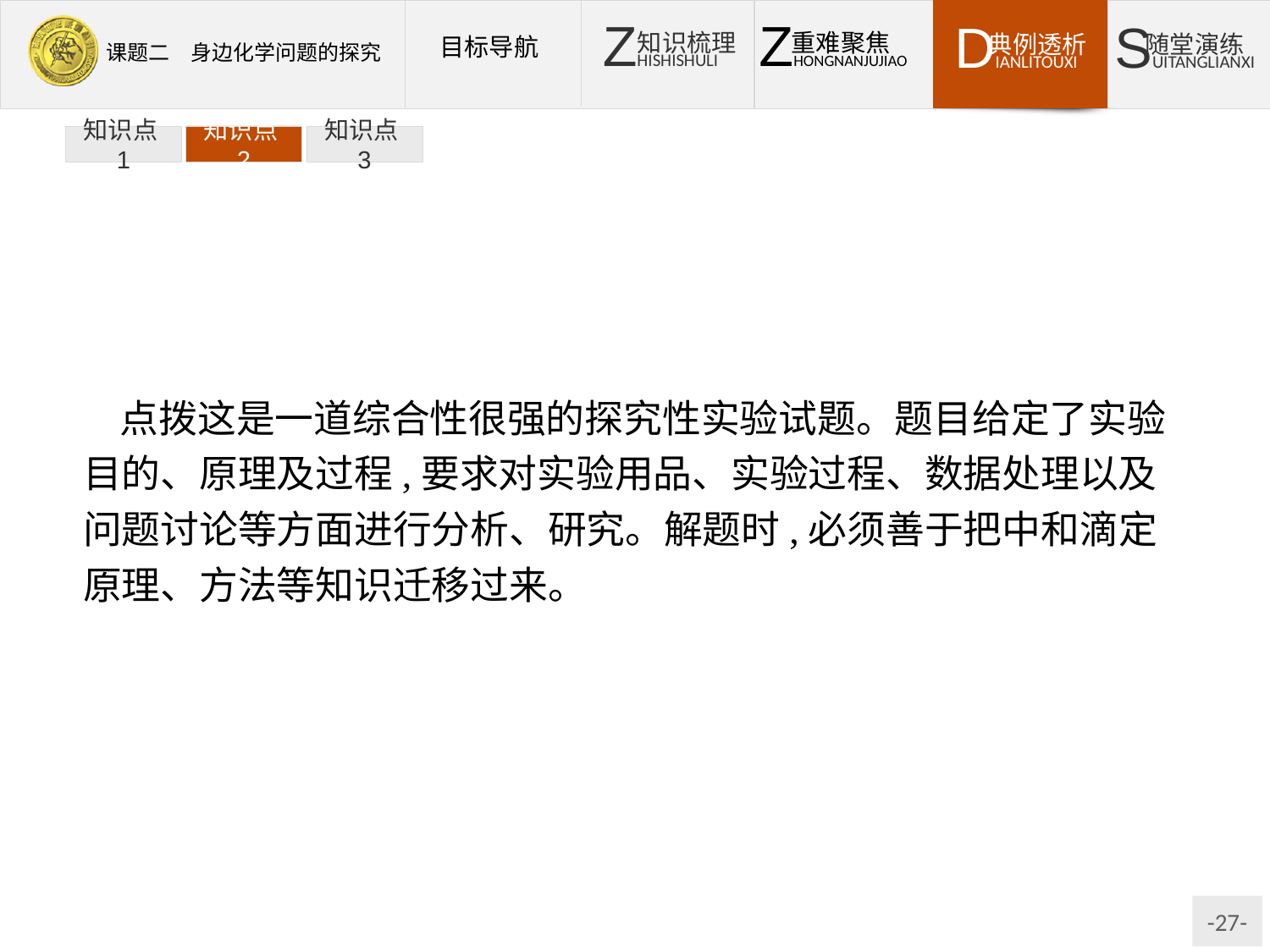

知识点1
知识点2
知识点3
点拨这是一道综合性很强的探究性实验试题。题目给定了实验目的、原理及过程,要求对实验用品、实验过程、数据处理以及问题讨论等方面进行分析、研究。解题时,必须善于把中和滴定原理、方法等知识迁移过来。